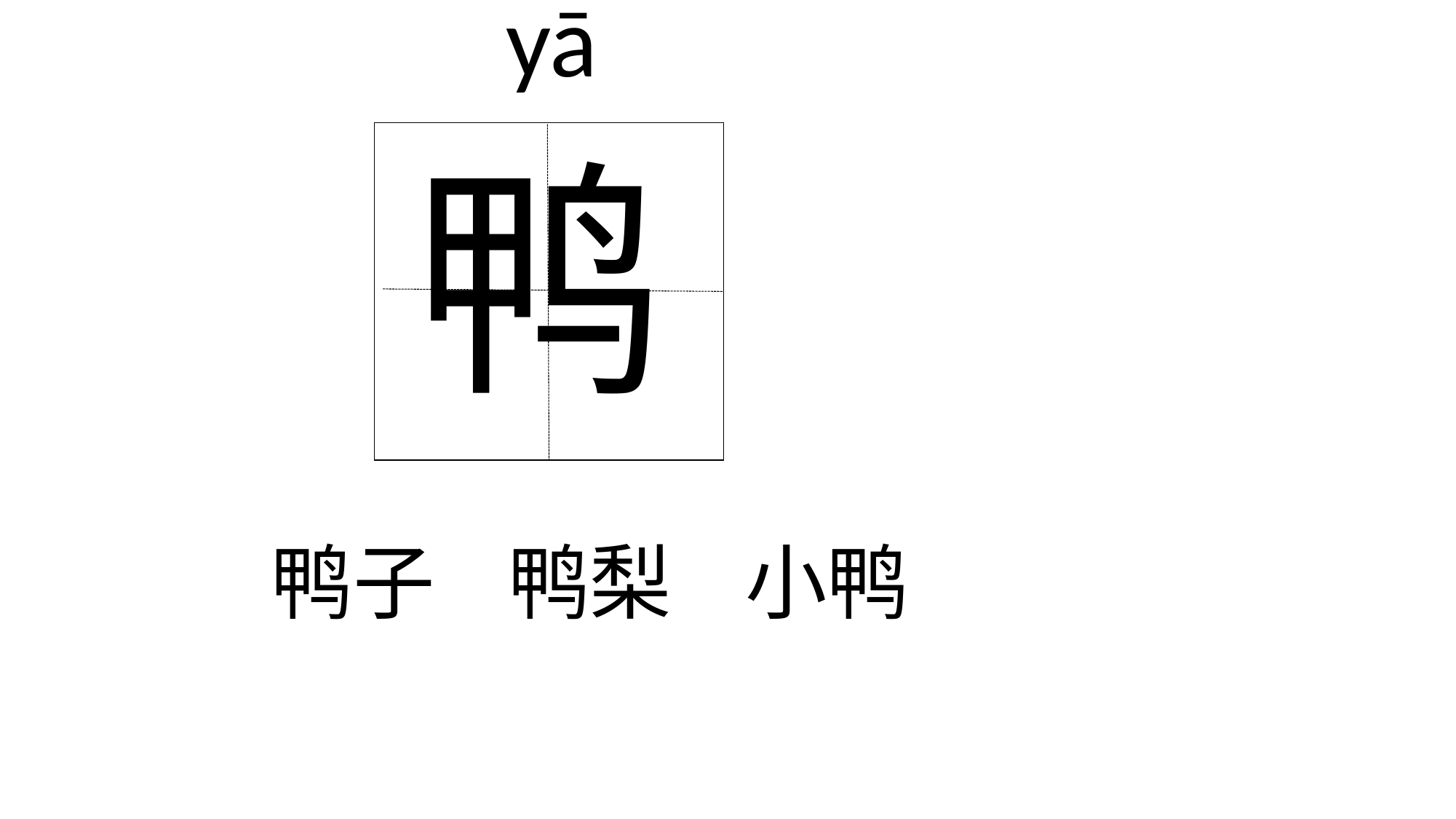

yā
鸭
|  |
| --- |
鸭子    鸭梨    小鸭